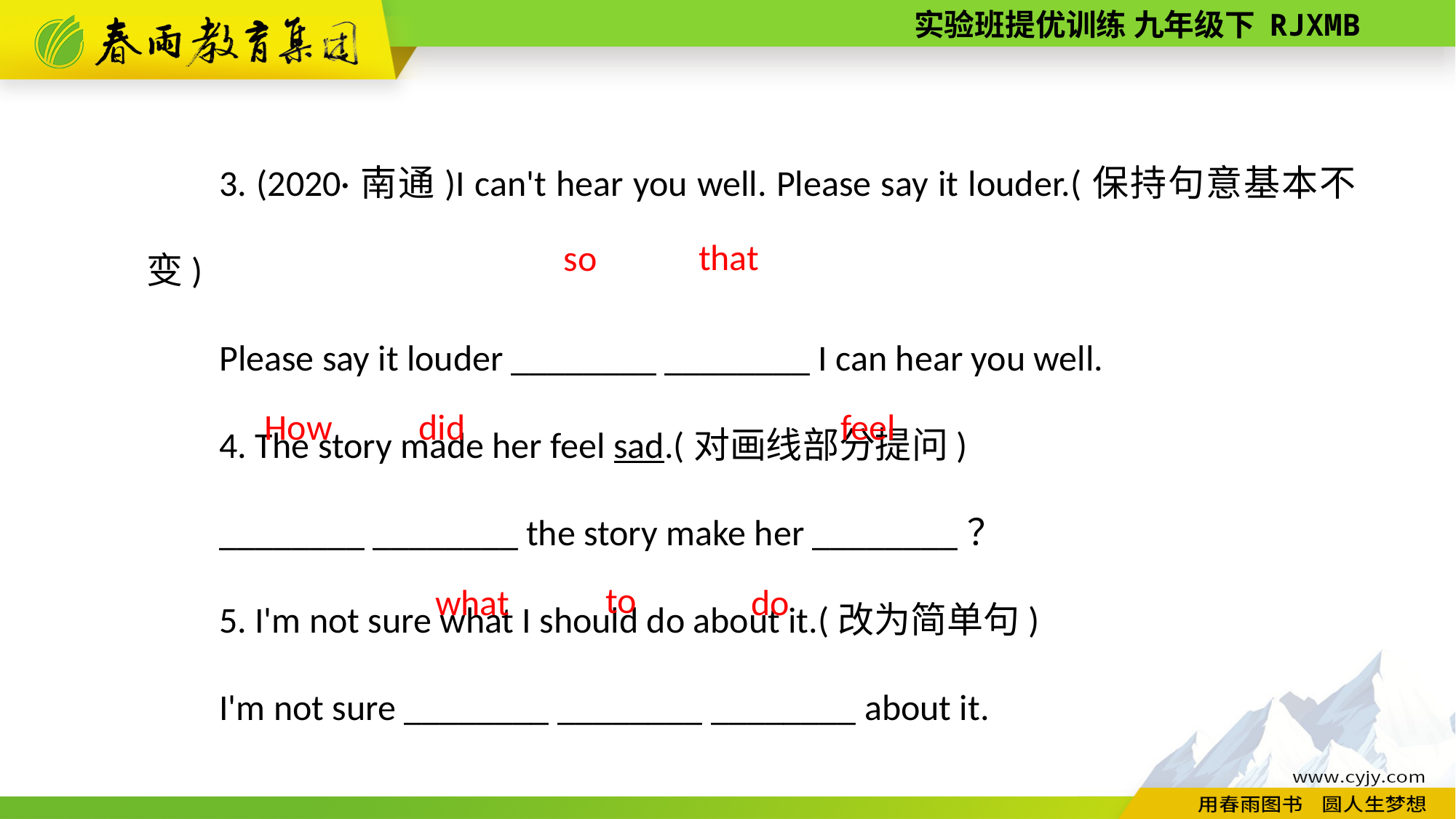

3. (2020·南通)I can't hear you well. Please say it louder.(保持句意基本不变)
Please say it louder ________ ________ I can hear you well.
4. The story made her feel sad.(对画线部分提问)
________ ________ the story make her ________？
5. I'm not sure what I should do about it.(改为简单句)
I'm not sure ________ ________ ________ about it.
that
 so
How
did
feel
to
what
do